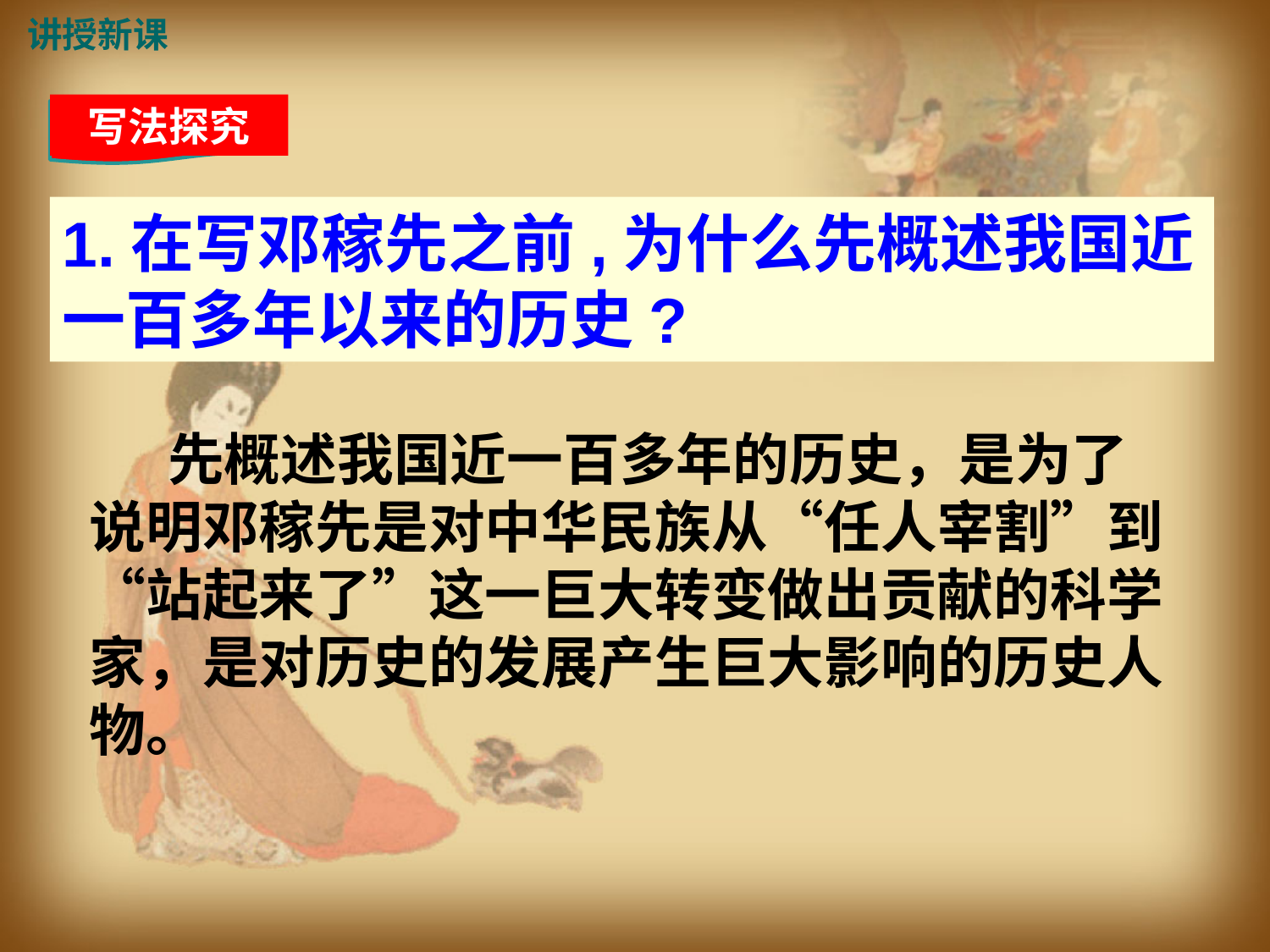

讲授新课
写法探究

1.在写邓稼先之前,为什么先概述我国近一百多年以来的历史?
     先概述我国近一百多年的历史，是为了说明邓稼先是对中华民族从“任人宰割”到“站起来了”这一巨大转变做出贡献的科学家，是对历史的发展产生巨大影响的历史人物。